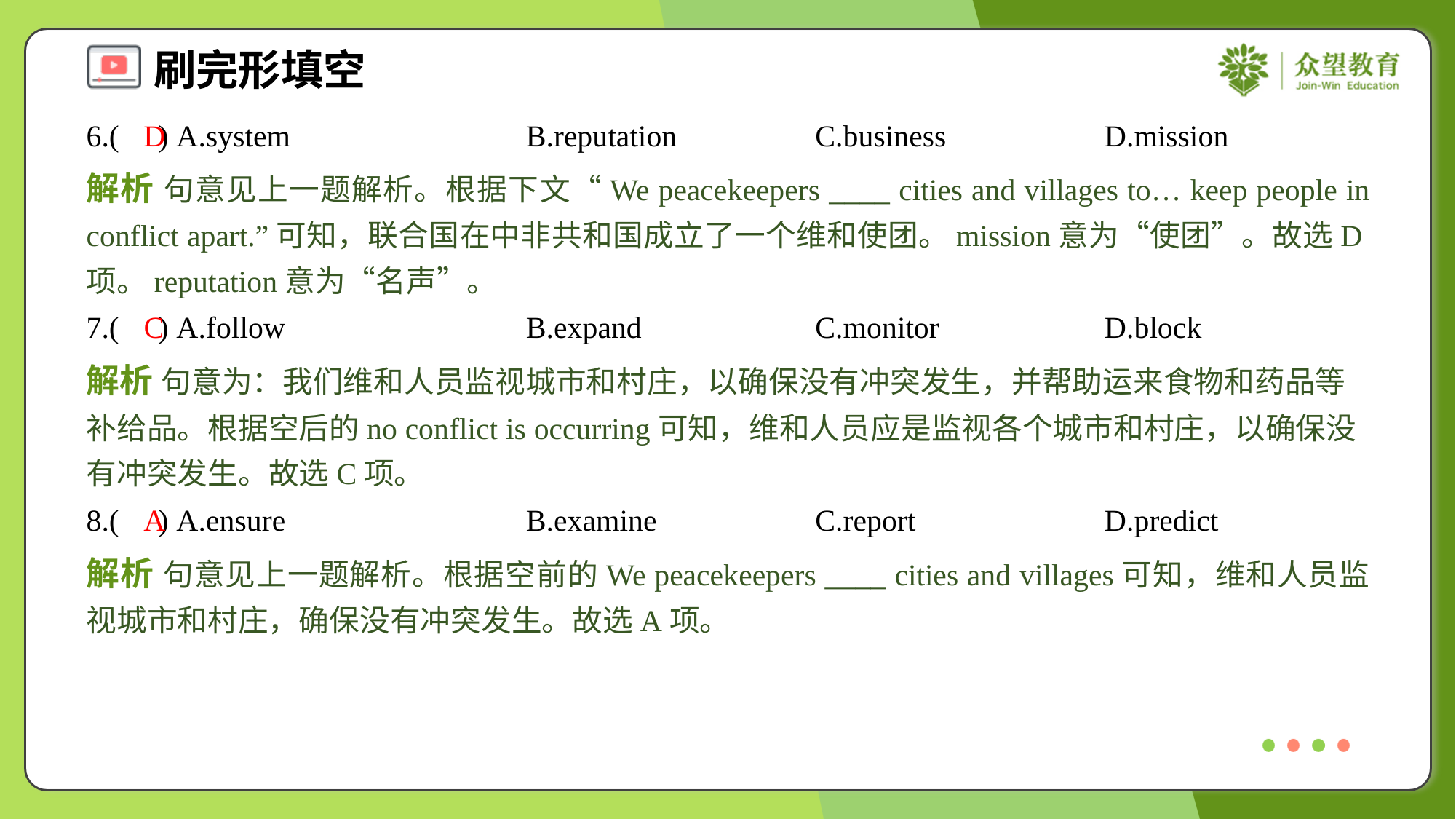

6.(     ) A.system	B.reputation	C.business	D.mission
D
解析 句意见上一题解析。根据下文“We peacekeepers ____ cities and villages to… keep people in conflict apart.”可知，联合国在中非共和国成立了一个维和使团。mission意为“使团”。故选D项。reputation意为“名声”。
7.(     ) A.follow	B.expand	C.monitor	D.block
C
解析 句意为：我们维和人员监视城市和村庄，以确保没有冲突发生，并帮助运来食物和药品等补给品。根据空后的no conflict is occurring可知，维和人员应是监视各个城市和村庄，以确保没有冲突发生。故选C项。
8.(     ) A.ensure	B.examine	C.report	D.predict
A
解析 句意见上一题解析。根据空前的We peacekeepers ____ cities and villages可知，维和人员监视城市和村庄，确保没有冲突发生。故选A项。